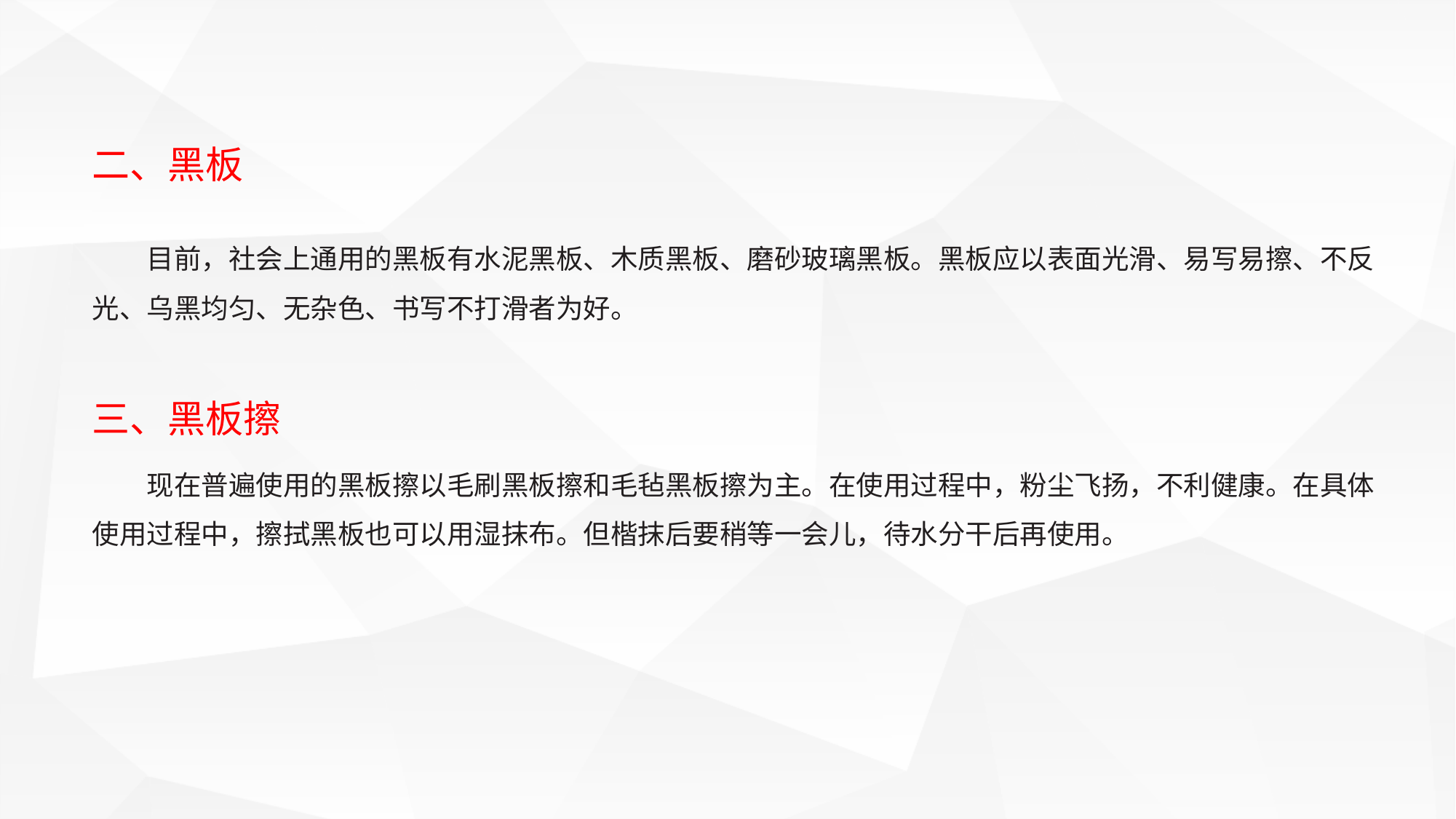

二、黑板
目前，社会上通用的黑板有水泥黑板、木质黑板、磨砂玻璃黑板。黑板应以表面光滑、易写易擦、不反光、乌黑均匀、无杂色、书写不打滑者为好。
三、黑板擦
现在普遍使用的黑板擦以毛刷黑板擦和毛毡黑板擦为主。在使用过程中，粉尘飞扬，不利健康。在具体使用过程中，擦拭黑板也可以用湿抹布。但楷抹后要稍等一会儿，待水分干后再使用。